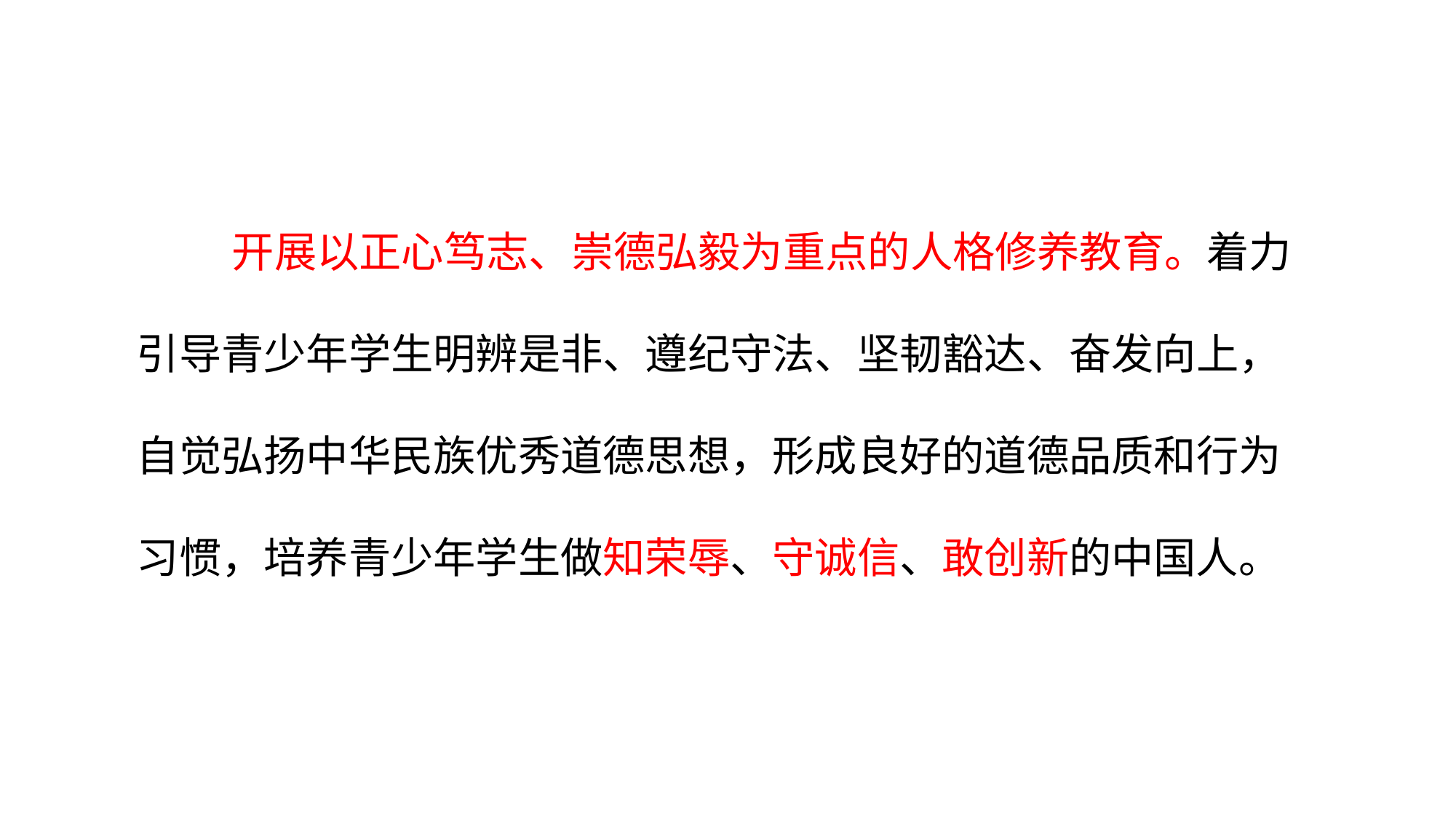

开展以正心笃志、崇德弘毅为重点的人格修养教育。着力引导青少年学生明辨是非、遵纪守法、坚韧豁达、奋发向上，自觉弘扬中华民族优秀道德思想，形成良好的道德品质和行为习惯，培养青少年学生做知荣辱、守诚信、敢创新的中国人。